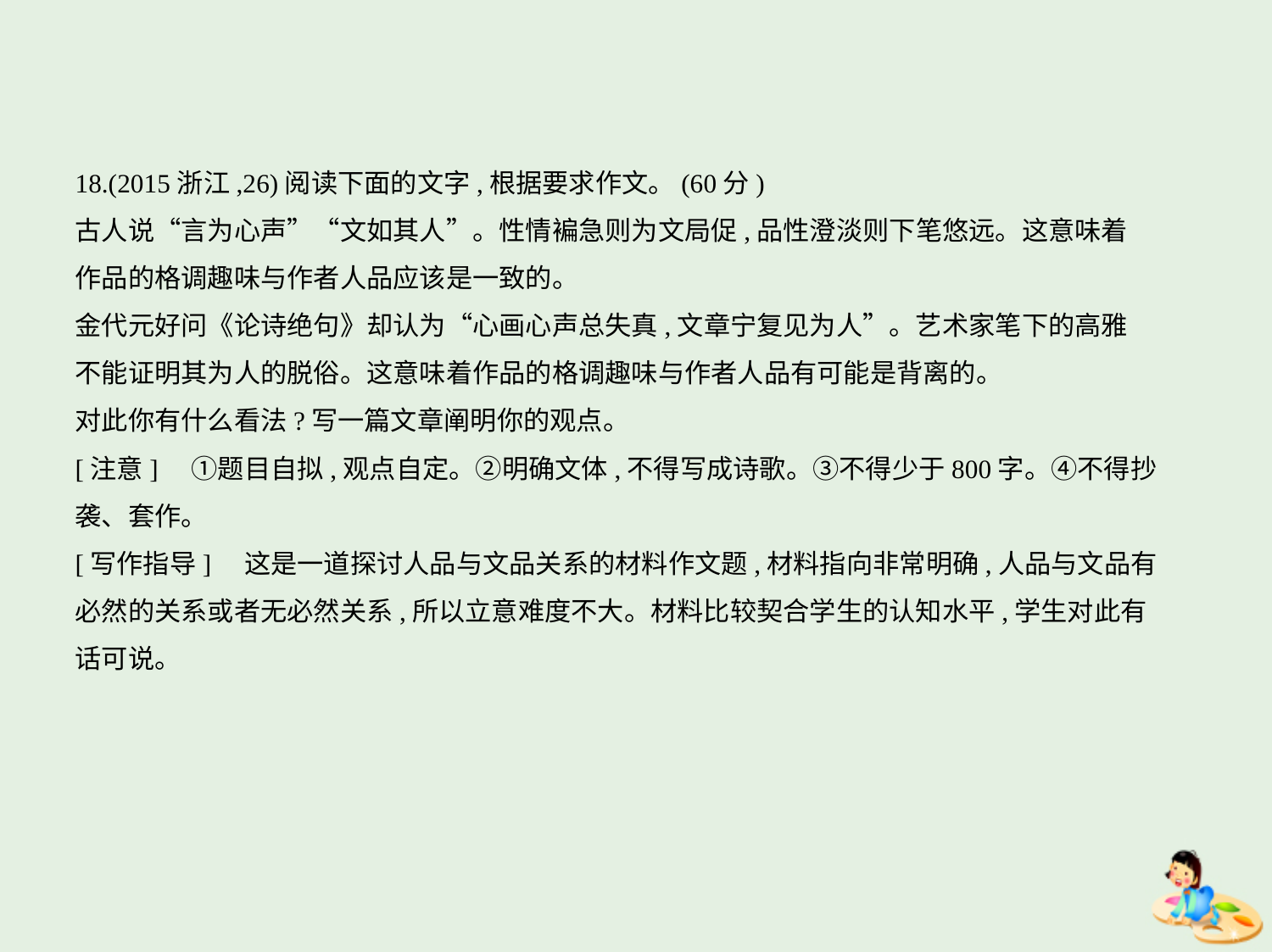

18.(2015浙江,26)阅读下面的文字,根据要求作文。(60分)
古人说“言为心声”“文如其人”。性情褊急则为文局促,品性澄淡则下笔悠远。这意味着
作品的格调趣味与作者人品应该是一致的。
金代元好问《论诗绝句》却认为“心画心声总失真,文章宁复见为人”。艺术家笔下的高雅
不能证明其为人的脱俗。这意味着作品的格调趣味与作者人品有可能是背离的。
对此你有什么看法?写一篇文章阐明你的观点。
[注意]　①题目自拟,观点自定。②明确文体,不得写成诗歌。③不得少于800字。④不得抄
袭、套作。
[写作指导]　这是一道探讨人品与文品关系的材料作文题,材料指向非常明确,人品与文品有
必然的关系或者无必然关系,所以立意难度不大。材料比较契合学生的认知水平,学生对此有
话可说。